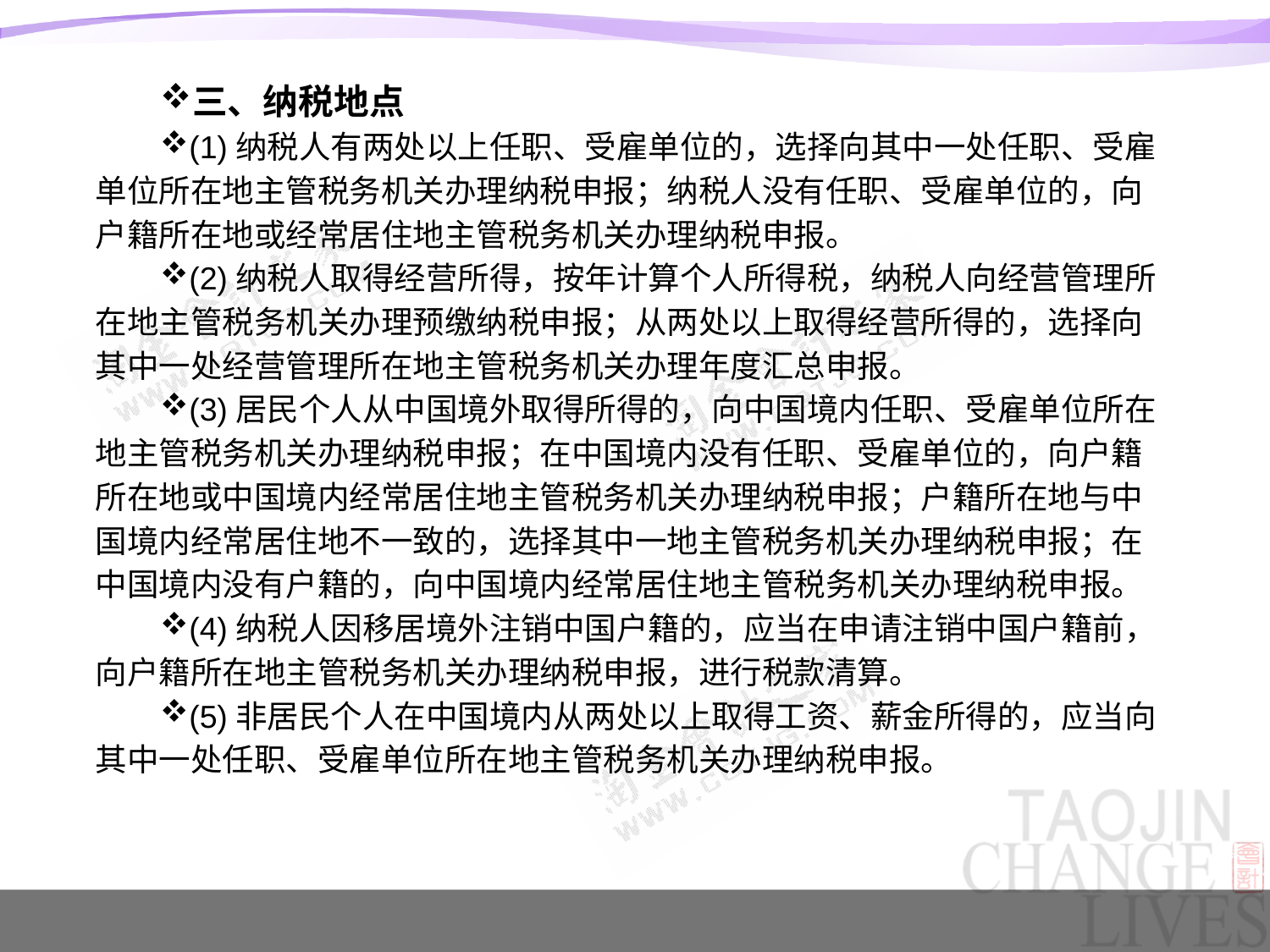

三、纳税地点
(1)纳税人有两处以上任职、受雇单位的，选择向其中一处任职、受雇单位所在地主管税务机关办理纳税申报；纳税人没有任职、受雇单位的，向户籍所在地或经常居住地主管税务机关办理纳税申报。
(2)纳税人取得经营所得，按年计算个人所得税，纳税人向经营管理所在地主管税务机关办理预缴纳税申报；从两处以上取得经营所得的，选择向其中一处经营管理所在地主管税务机关办理年度汇总申报。
(3)居民个人从中国境外取得所得的，向中国境内任职、受雇单位所在地主管税务机关办理纳税申报；在中国境内没有任职、受雇单位的，向户籍所在地或中国境内经常居住地主管税务机关办理纳税申报；户籍所在地与中国境内经常居住地不一致的，选择其中一地主管税务机关办理纳税申报；在中国境内没有户籍的，向中国境内经常居住地主管税务机关办理纳税申报。
(4)纳税人因移居境外注销中国户籍的，应当在申请注销中国户籍前，向户籍所在地主管税务机关办理纳税申报，进行税款清算。
(5)非居民个人在中国境内从两处以上取得工资、薪金所得的，应当向其中一处任职、受雇单位所在地主管税务机关办理纳税申报。